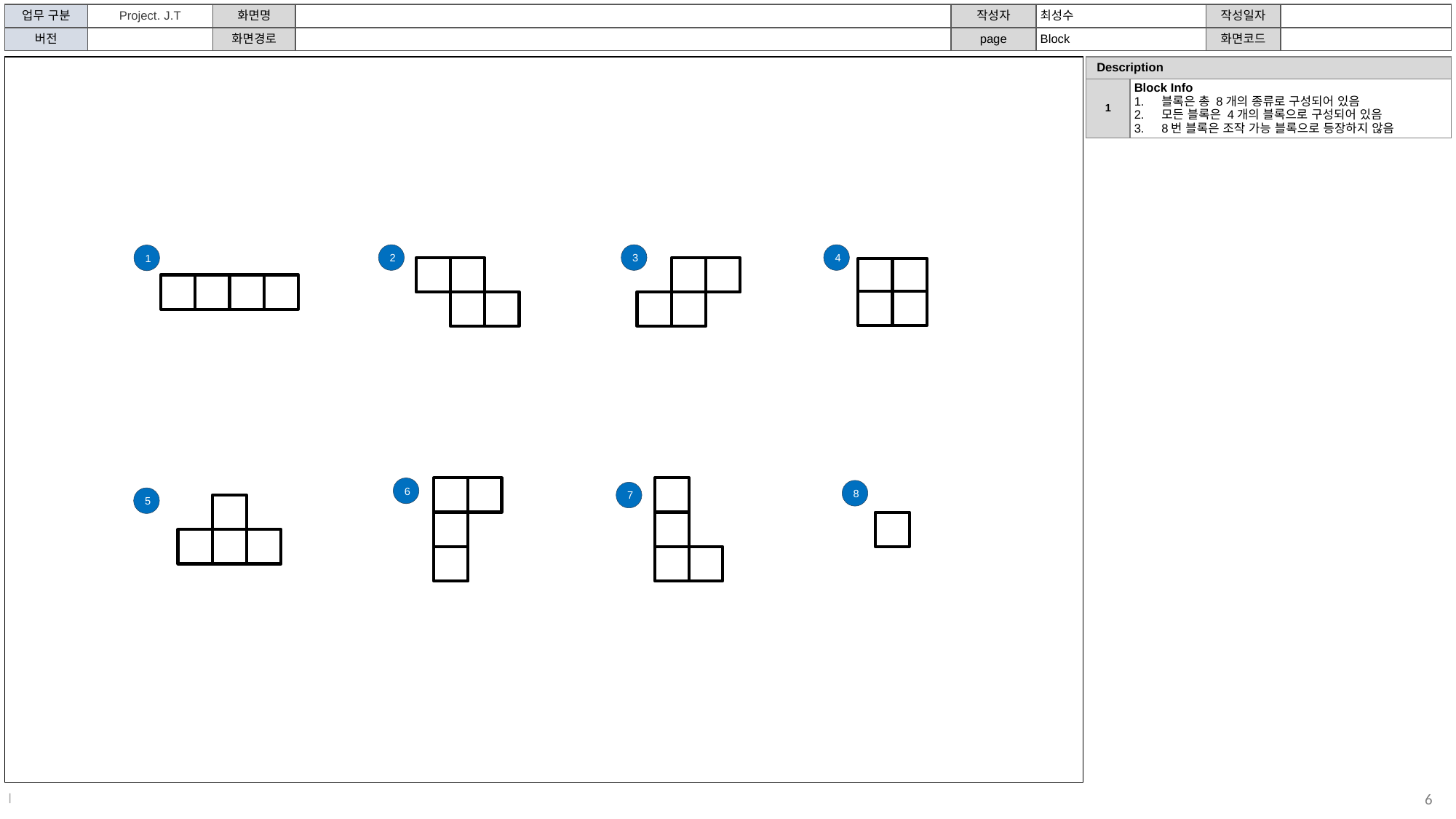

| 업무 구분 | Project. J.T | 화면명 |  | 작성자 | 최성수 | 작성일자 |  |
| --- | --- | --- | --- | --- | --- | --- | --- |
| 버전 |  | 화면경로 |  | page | Block | 화면코드 |  |

| Description |  |
| --- | --- |
| 1 | Block Info 블록은 총 8개의 종류로 구성되어 있음 모든 블록은 4개의 블록으로 구성되어 있음 8번 블록은 조작 가능 블록으로 등장하지 않음 |
2
3
4
1

6
8
7
5